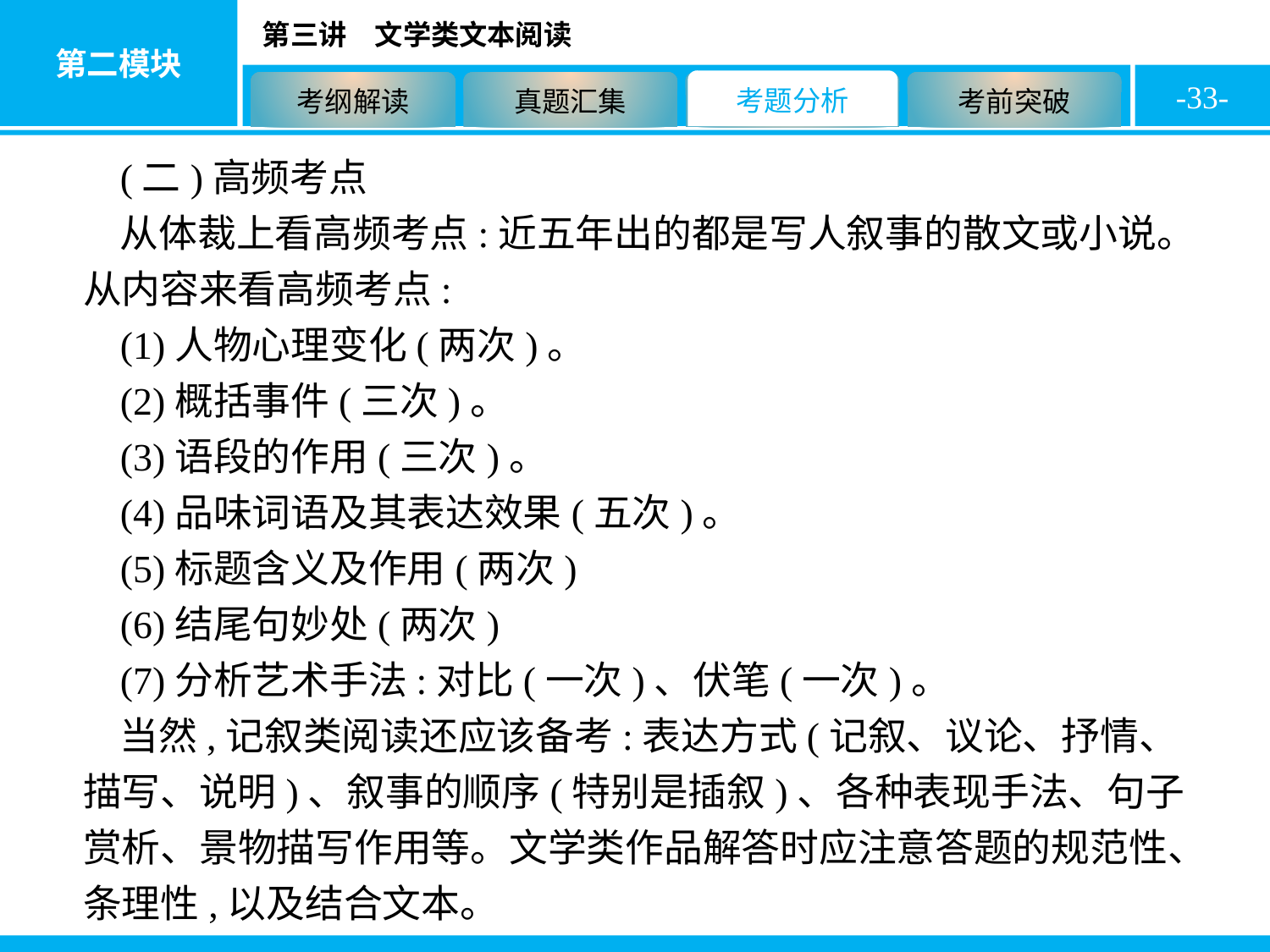

-33-
(二)高频考点
从体裁上看高频考点:近五年出的都是写人叙事的散文或小说。从内容来看高频考点:
(1)人物心理变化(两次)。
(2)概括事件(三次)。
(3)语段的作用(三次)。
(4)品味词语及其表达效果(五次)。
(5)标题含义及作用(两次)
(6)结尾句妙处(两次)
(7)分析艺术手法:对比(一次)、伏笔(一次)。
当然,记叙类阅读还应该备考:表达方式(记叙、议论、抒情、描写、说明)、叙事的顺序(特别是插叙)、各种表现手法、句子赏析、景物描写作用等。文学类作品解答时应注意答题的规范性、条理性,以及结合文本。